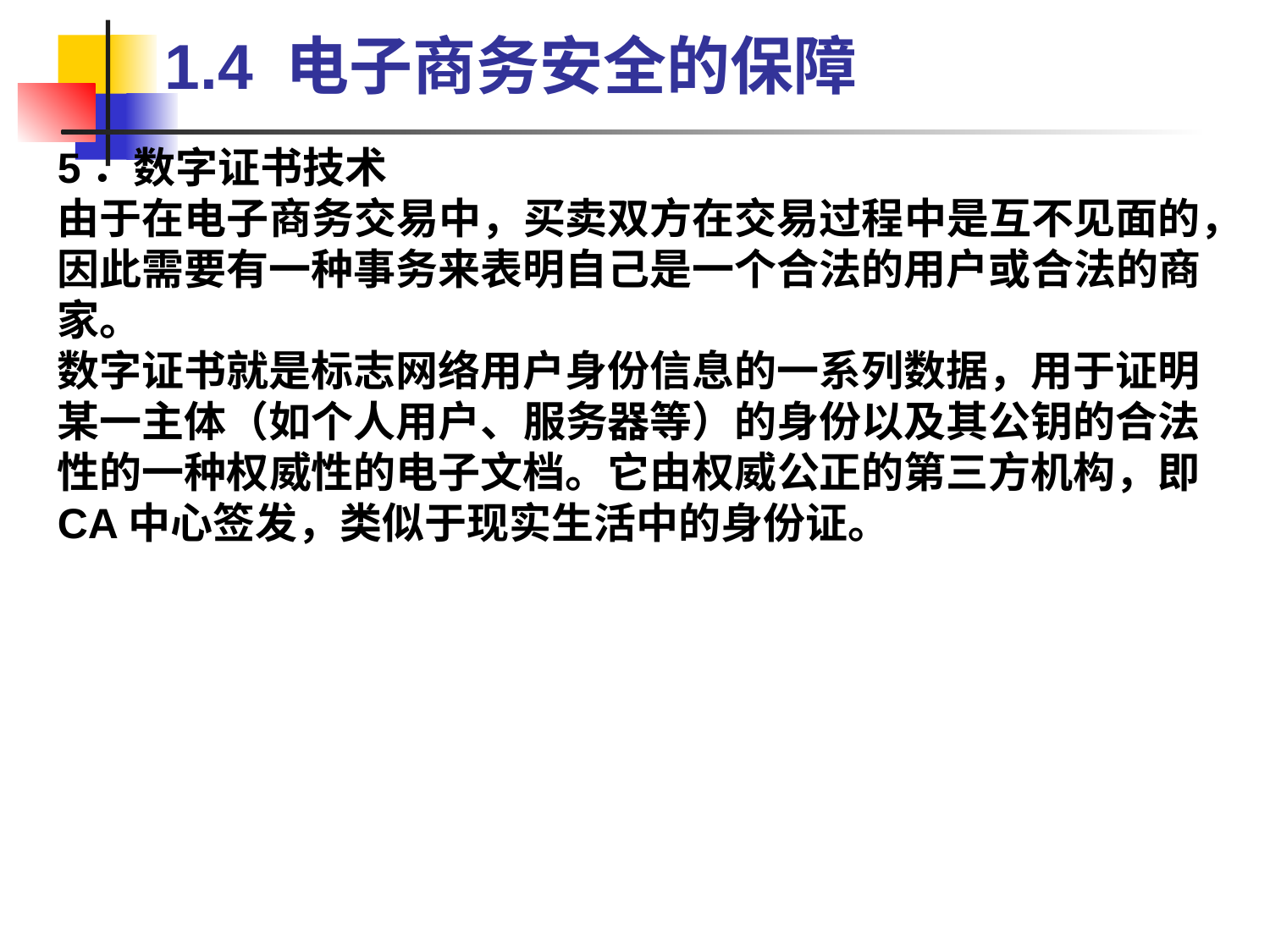

1.4 电子商务安全的保障
5．数字证书技术
由于在电子商务交易中，买卖双方在交易过程中是互不见面的，因此需要有一种事务来表明自己是一个合法的用户或合法的商家。
数字证书就是标志网络用户身份信息的一系列数据，用于证明某一主体（如个人用户、服务器等）的身份以及其公钥的合法性的一种权威性的电子文档。它由权威公正的第三方机构，即CA中心签发，类似于现实生活中的身份证。